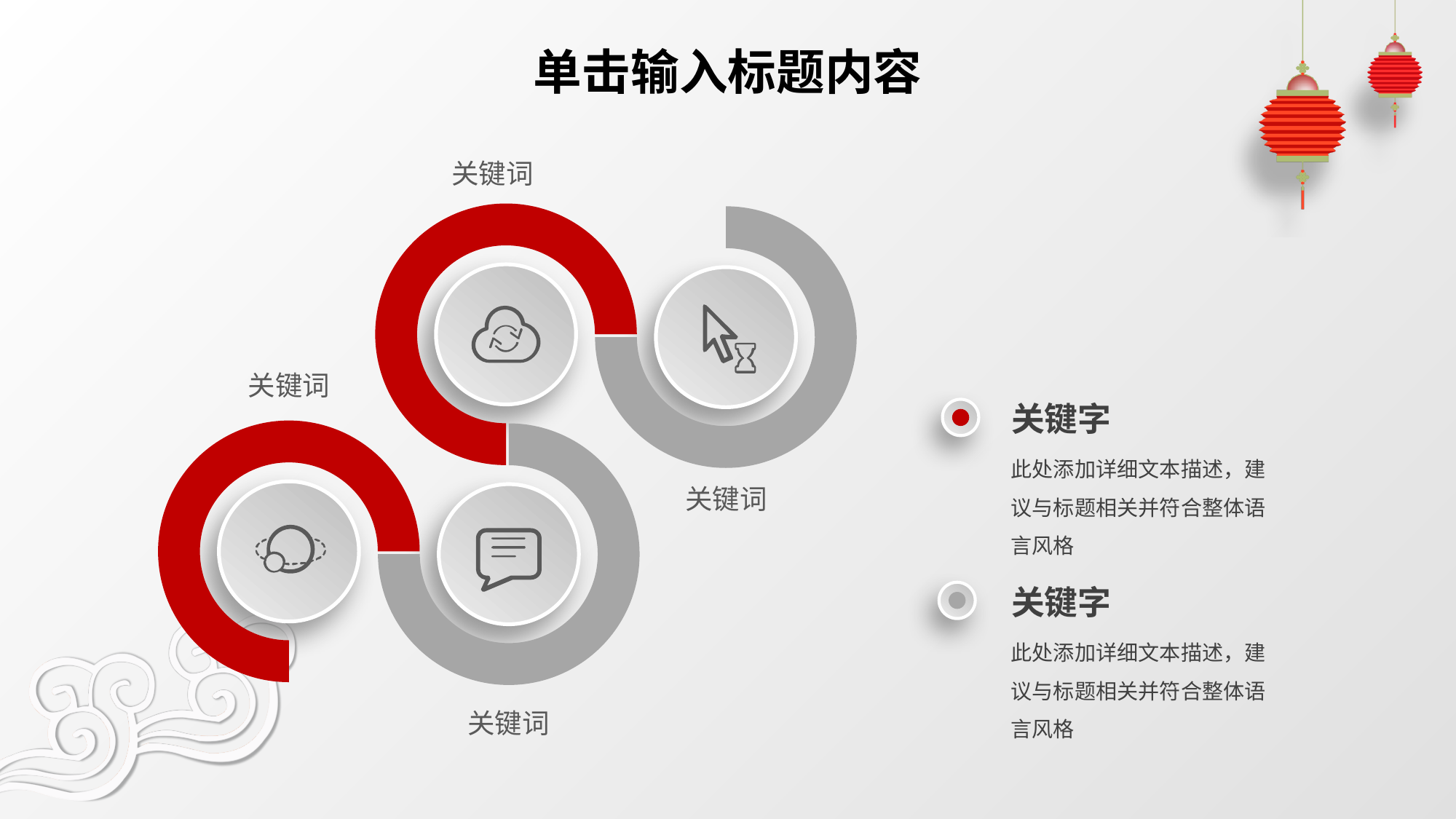

# 单击输入标题内容
关键词

关键词
关键字

此处添加详细文本描述，建议与标题相关并符合整体语言风格
关键词

关键字

此处添加详细文本描述，建议与标题相关并符合整体语言风格
关键词